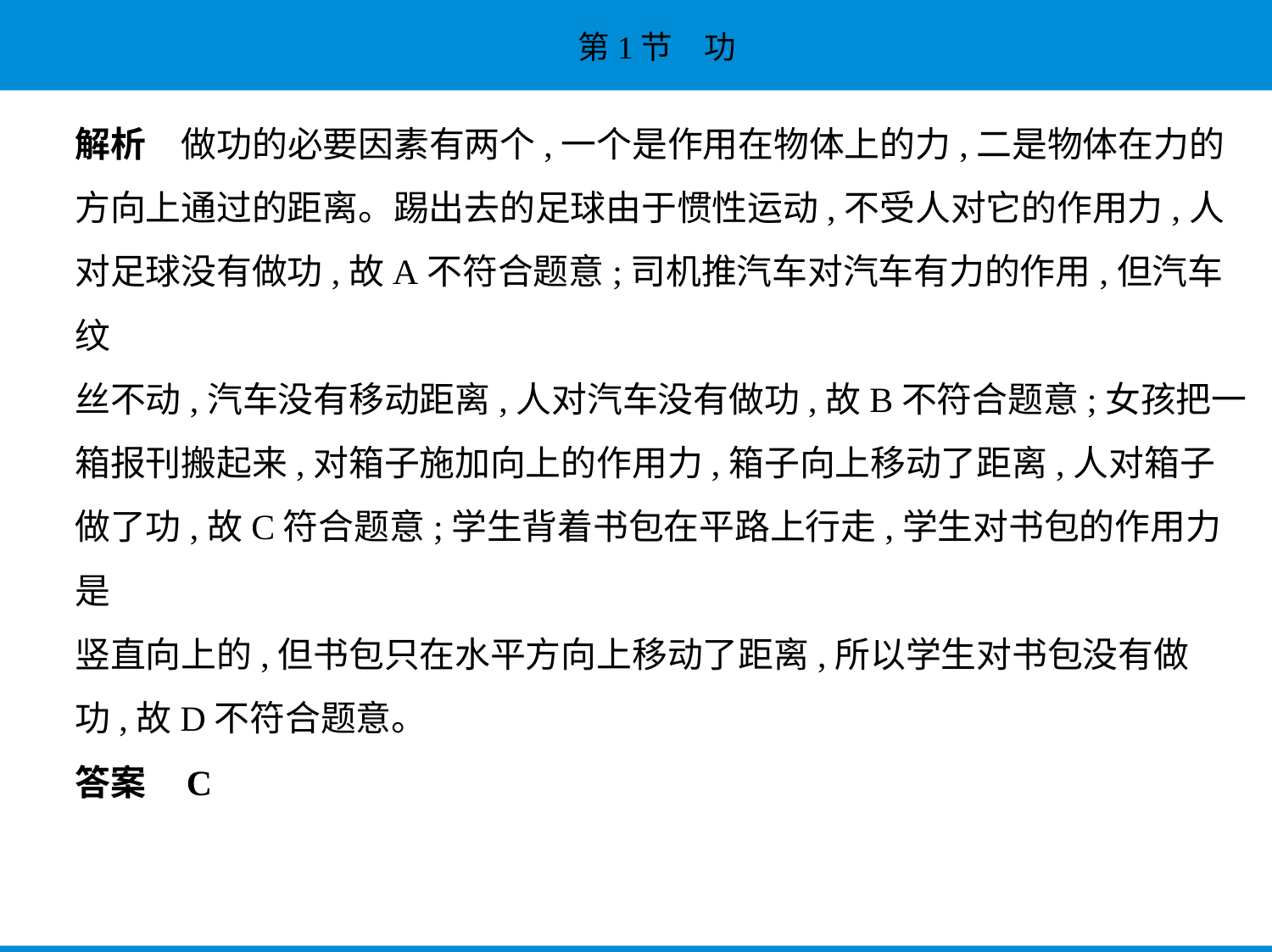

解析　做功的必要因素有两个,一个是作用在物体上的力,二是物体在力的
方向上通过的距离。踢出去的足球由于惯性运动,不受人对它的作用力,人
对足球没有做功,故A不符合题意;司机推汽车对汽车有力的作用,但汽车纹
丝不动,汽车没有移动距离,人对汽车没有做功,故B不符合题意;女孩把一
箱报刊搬起来,对箱子施加向上的作用力,箱子向上移动了距离,人对箱子
做了功,故C符合题意;学生背着书包在平路上行走,学生对书包的作用力是
竖直向上的,但书包只在水平方向上移动了距离,所以学生对书包没有做
功,故D不符合题意。
答案    C